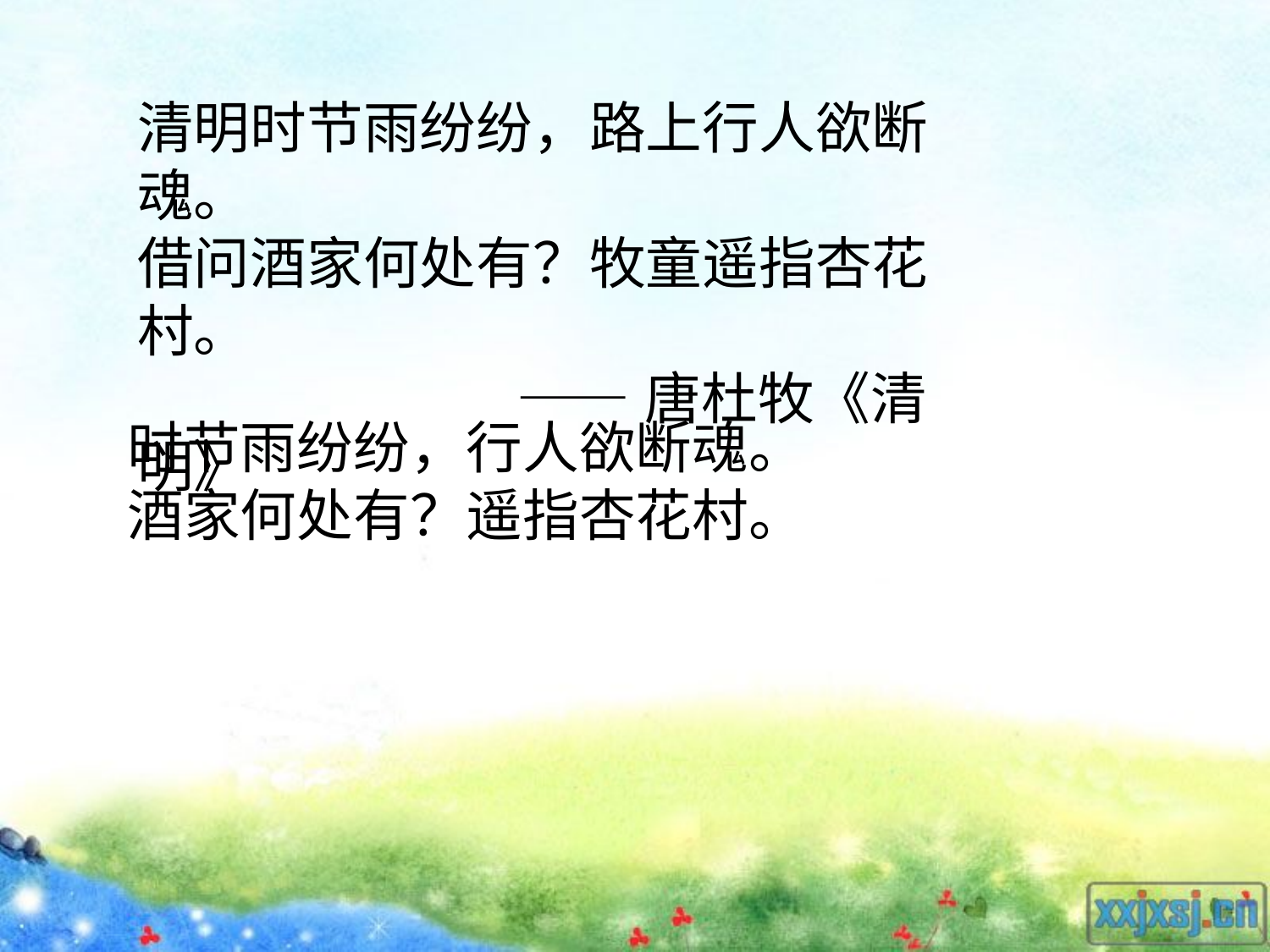

清明时节雨纷纷，路上行人欲断魂。
借问酒家何处有？牧童遥指杏花村。
                              ——唐杜牧《清明》
时节雨纷纷，行人欲断魂。
酒家何处有？遥指杏花村。